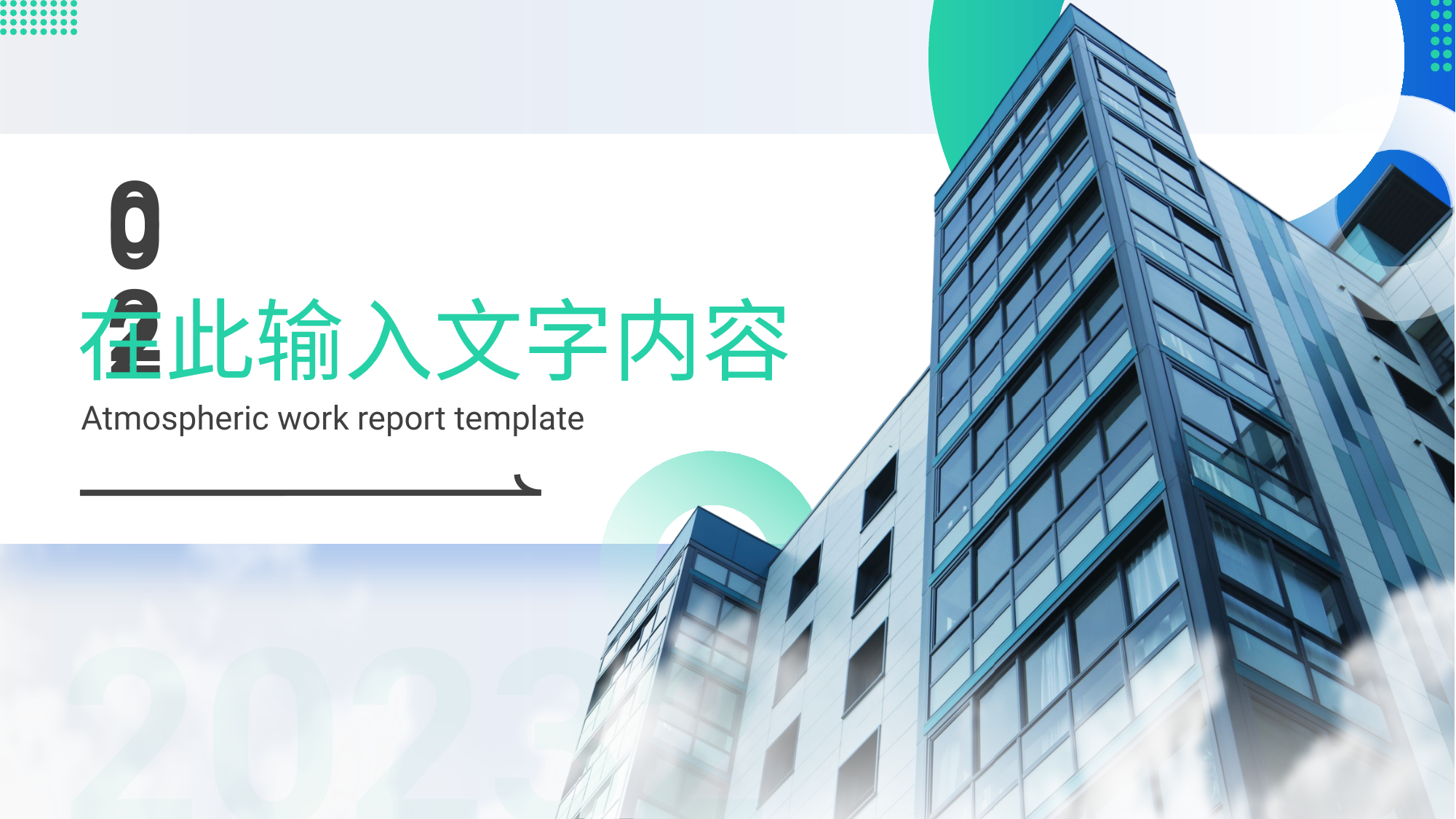

02
02
在此输入文字内容
Atmospheric work report template
202323